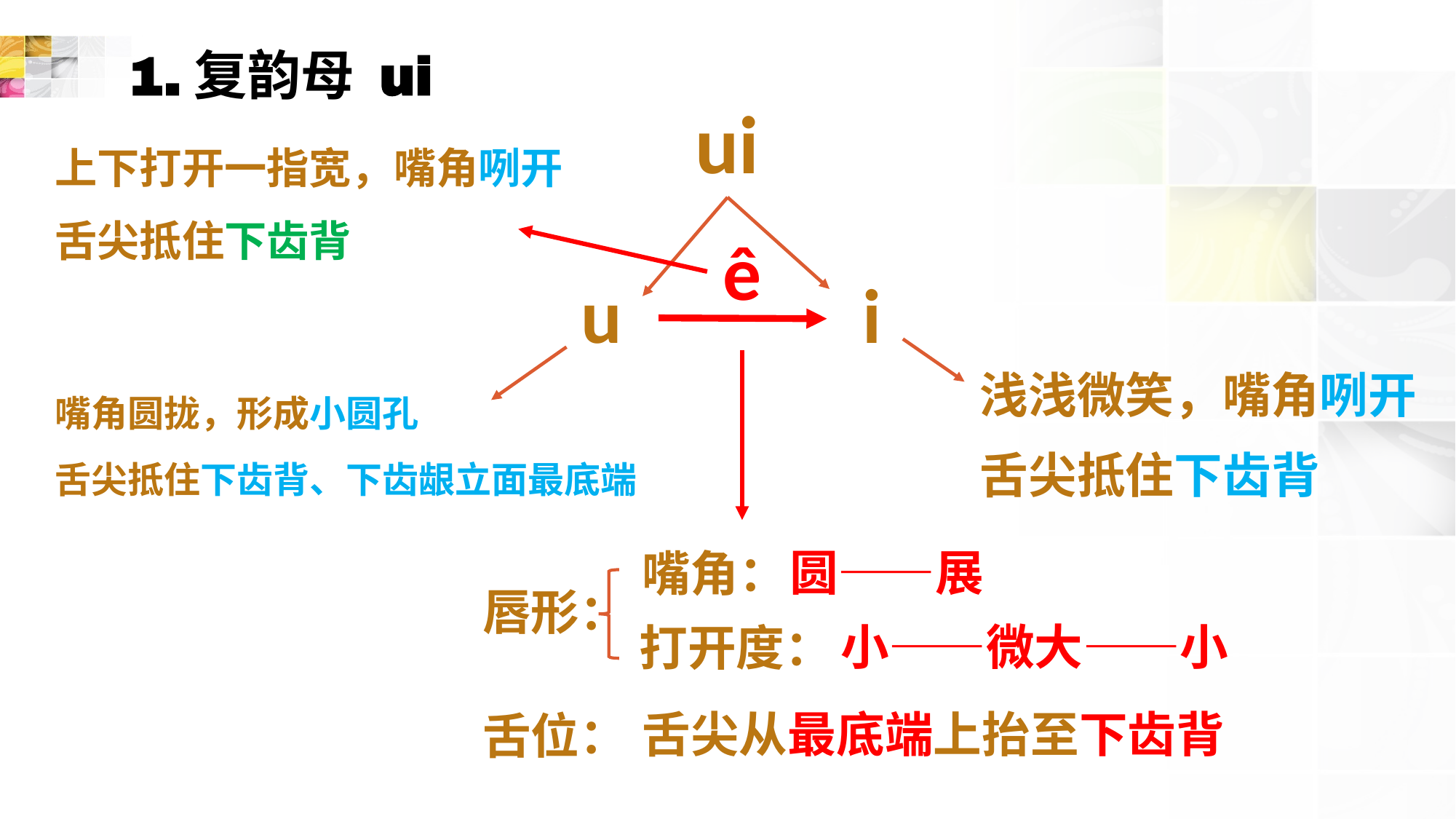

# 1.复韵母 ui
ui
上下打开一指宽，嘴角咧开
舌尖抵住下齿背
ê
i
u
浅浅微笑，嘴角咧开
舌尖抵住下齿背
嘴角圆拢，形成小圆孔
舌尖抵住下齿背、下齿龈立面最底端
圆——展
嘴角：

唇形：
小——微大——小
打开度：
舌尖从最底端上抬至下齿背
舌位：